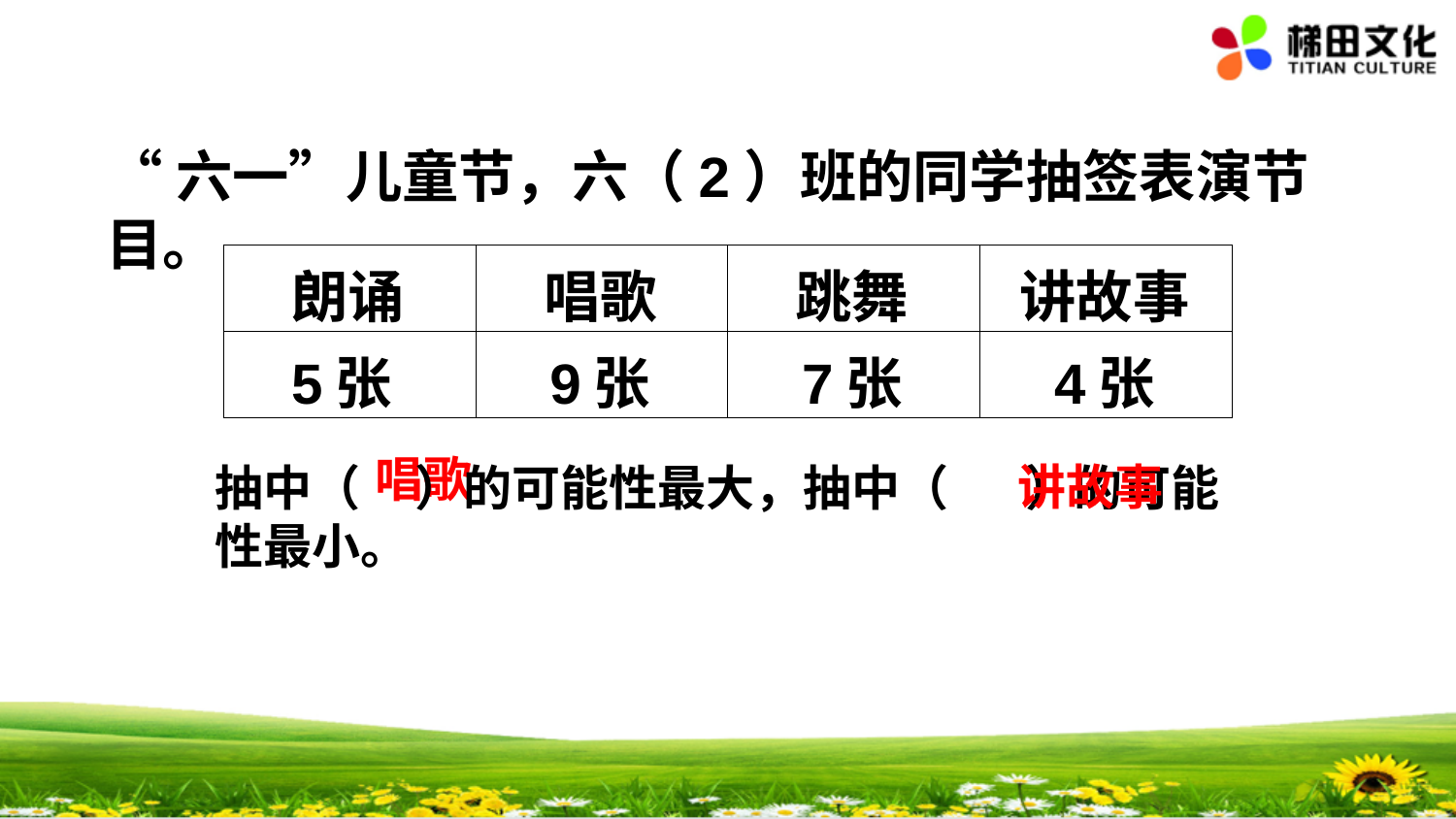

“六一”儿童节，六（2）班的同学抽签表演节目。
| 朗诵 | 唱歌 | 跳舞 | 讲故事 |
| --- | --- | --- | --- |
| 5张 | 9张 | 7张 | 4张 |

唱歌
讲故事
抽中（     ）的可能性最大，抽中（       ）的可能性最小。